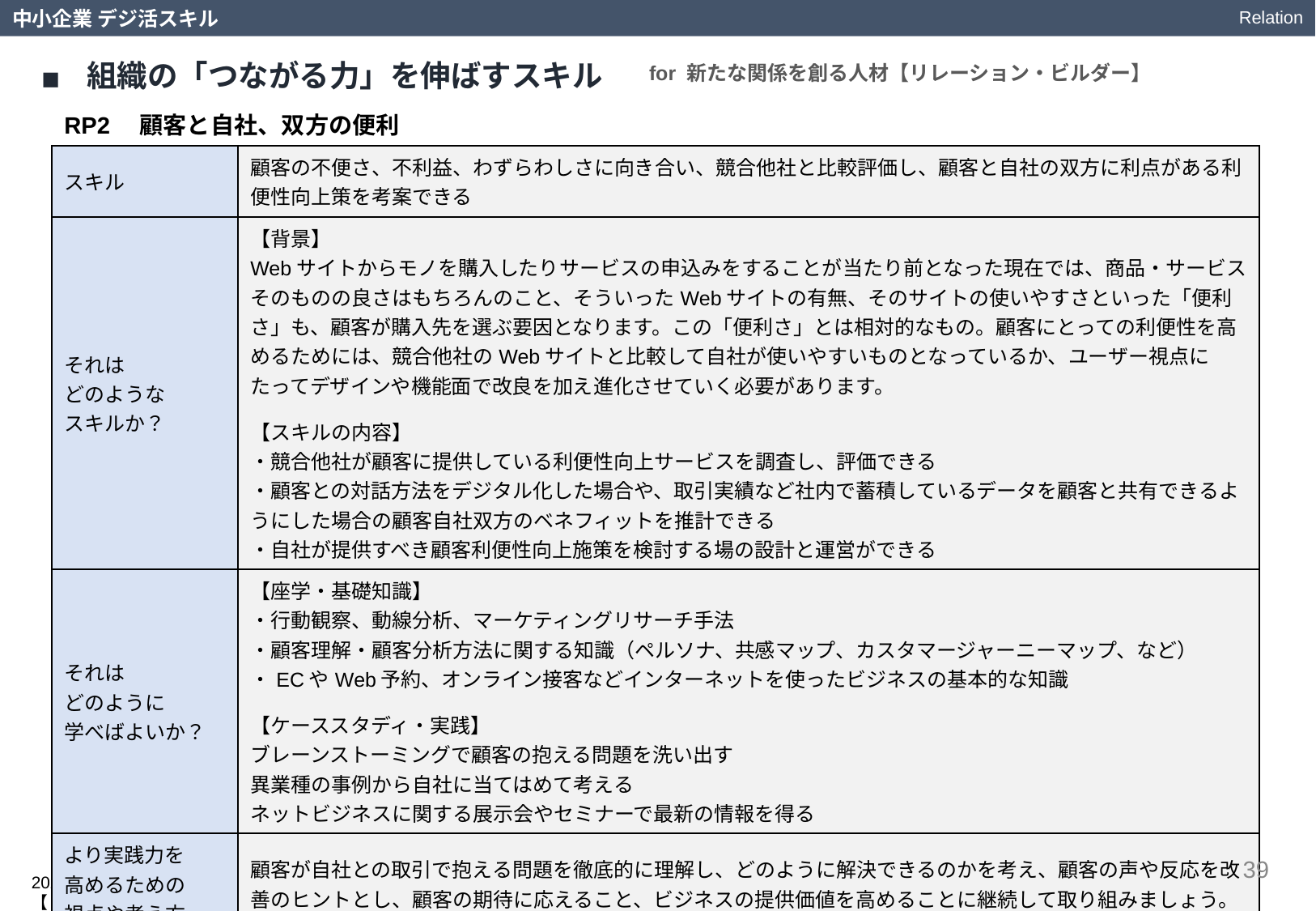

Relation
中小企業 デジ活スキル
組織の「つながる力」を伸ばすスキル
for 新たな関係を創る人材【リレーション・ビルダー】
RP2　顧客と自社、双方の便利
| スキル | 顧客の不便さ、不利益、わずらわしさに向き合い、競合他社と比較評価し、顧客と自社の双方に利点がある利便性向上策を考案できる |
| --- | --- |
| それは どのような スキルか？ | 【背景】 Webサイトからモノを購入したりサービスの申込みをすることが当たり前となった現在では、商品・サービスそのものの良さはもちろんのこと、そういったWebサイトの有無、そのサイトの使いやすさといった「便利さ」も、顧客が購入先を選ぶ要因となります。この「便利さ」とは相対的なもの。顧客にとっての利便性を高めるためには、競合他社のWebサイトと比較して自社が使いやすいものとなっているか、ユーザー視点にたってデザインや機能面で改良を加え進化させていく必要があります。 【スキルの内容】 ・競合他社が顧客に提供している利便性向上サービスを調査し、評価できる ・顧客との対話方法をデジタル化した場合や、取引実績など社内で蓄積しているデータを顧客と共有できるようにした場合の顧客自社双方のベネフィットを推計できる ・自社が提供すべき顧客利便性向上施策を検討する場の設計と運営ができる |
| それは どのように 学べばよいか？ | 【座学・基礎知識】 ・行動観察、動線分析、マーケティングリサーチ手法　 ・顧客理解・顧客分析方法に関する知識（ペルソナ、共感マップ、カスタマージャーニーマップ、など） ・ECやWeb予約、オンライン接客などインターネットを使ったビジネスの基本的な知識 【ケーススタディ・実践】 ブレーンストーミングで顧客の抱える問題を洗い出す 異業種の事例から自社に当てはめて考える ネットビジネスに関する展示会やセミナーで最新の情報を得る |
| より実践力を 高めるための 視点や考え方は？ | 顧客が自社との取引で抱える問題を徹底的に理解し、どのように解決できるのかを考え、顧客の声や反応を改善のヒントとし、顧客の期待に応えること、ビジネスの提供価値を高めることに継続して取り組みましょう。この際、自社にとっても「便利」になるようなつながり方を探すことが大切です。 |
39